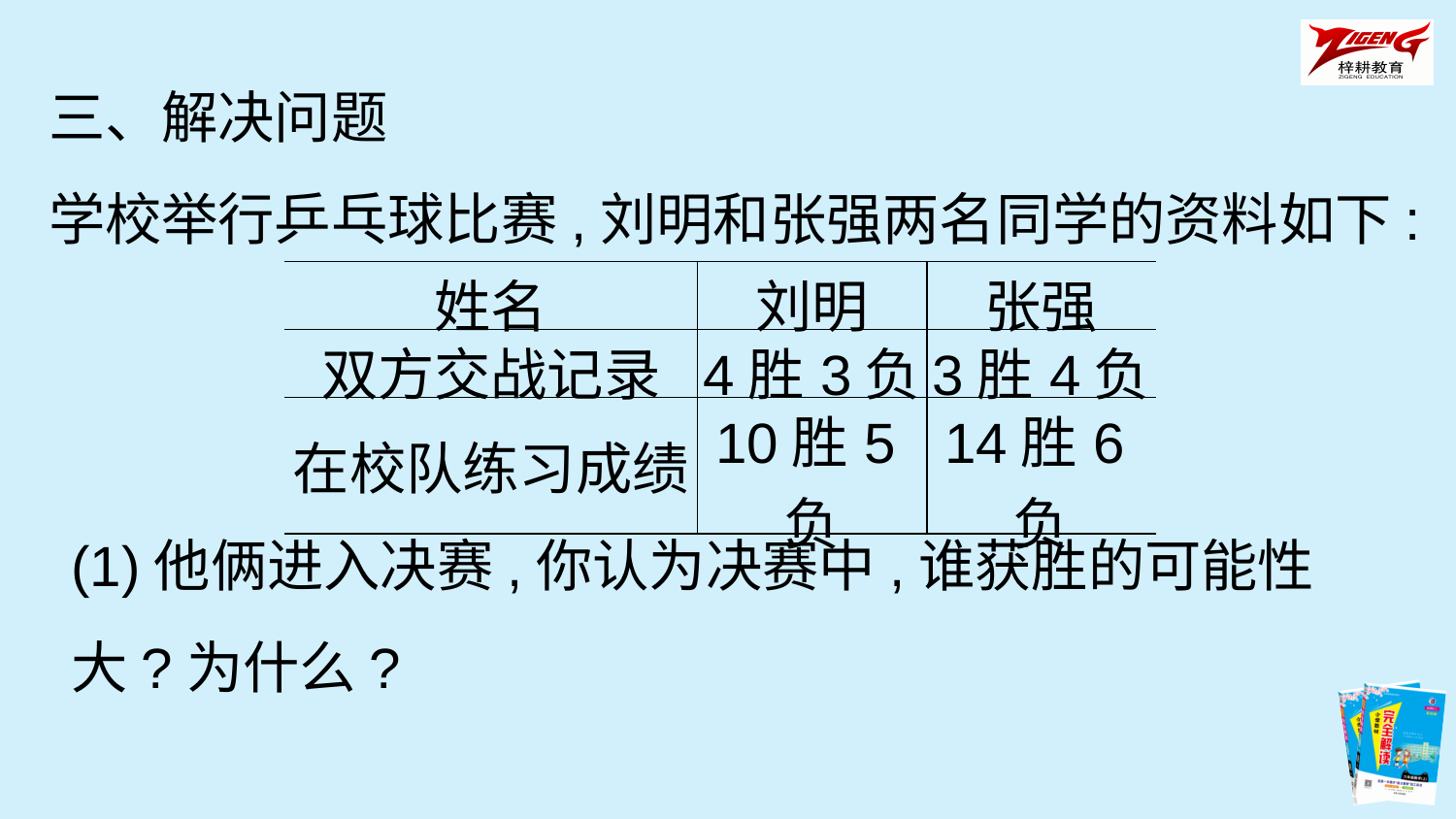

三、解决问题
学校举行乒乓球比赛,刘明和张强两名同学的资料如下:
| 姓名 | 刘明 | 张强 |
| --- | --- | --- |
| 双方交战记录 | 4胜3负 | 3胜4负 |
| 在校队练习成绩 | 10胜5负 | 14胜6负 |
(1)他俩进入决赛,你认为决赛中,谁获胜的可能性大?为什么?